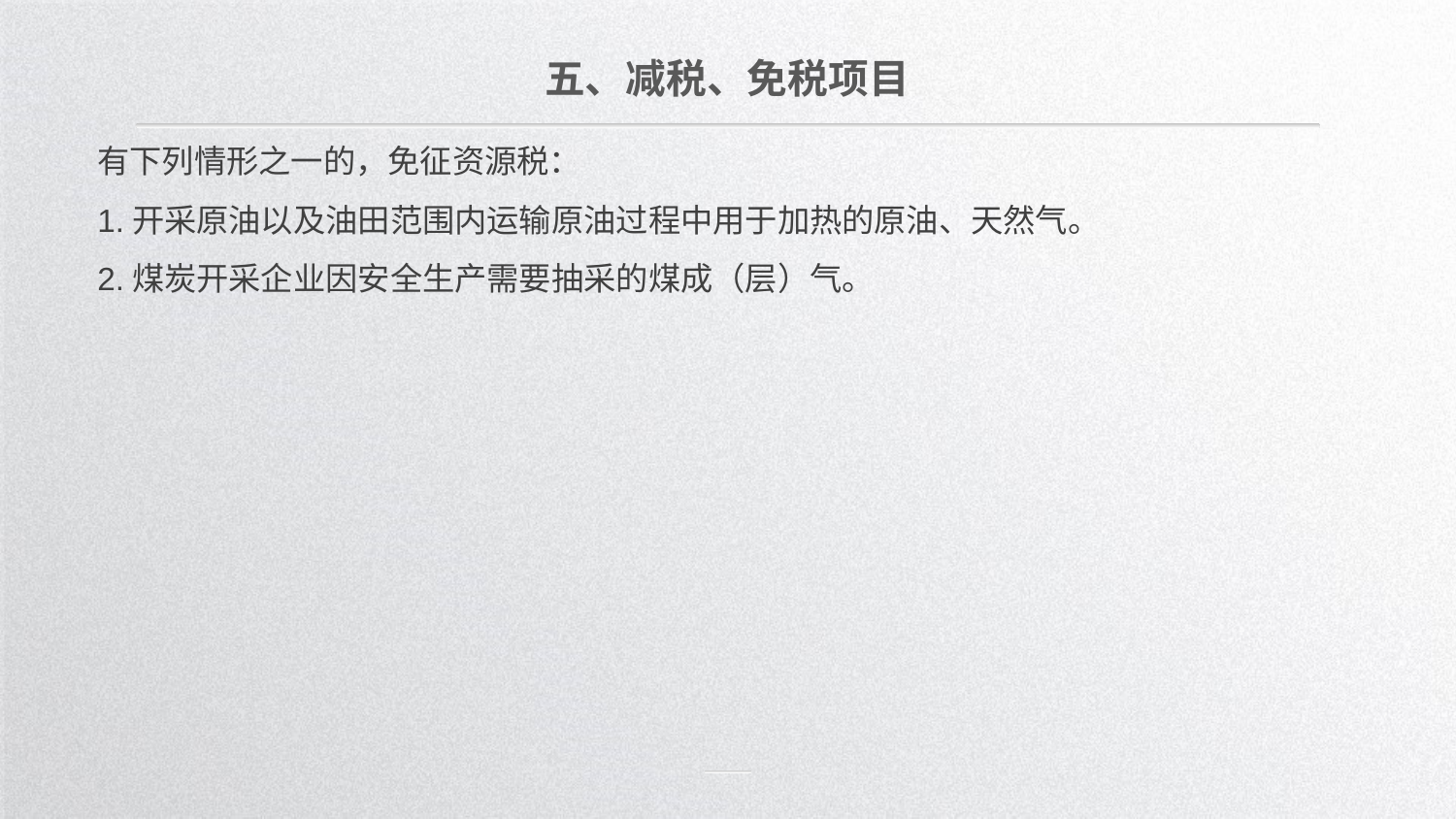

五、减税、免税项目
有下列情形之一的，免征资源税：
1.开采原油以及油田范围内运输原油过程中用于加热的原油、天然气。
2.煤炭开采企业因安全生产需要抽采的煤成（层）气。